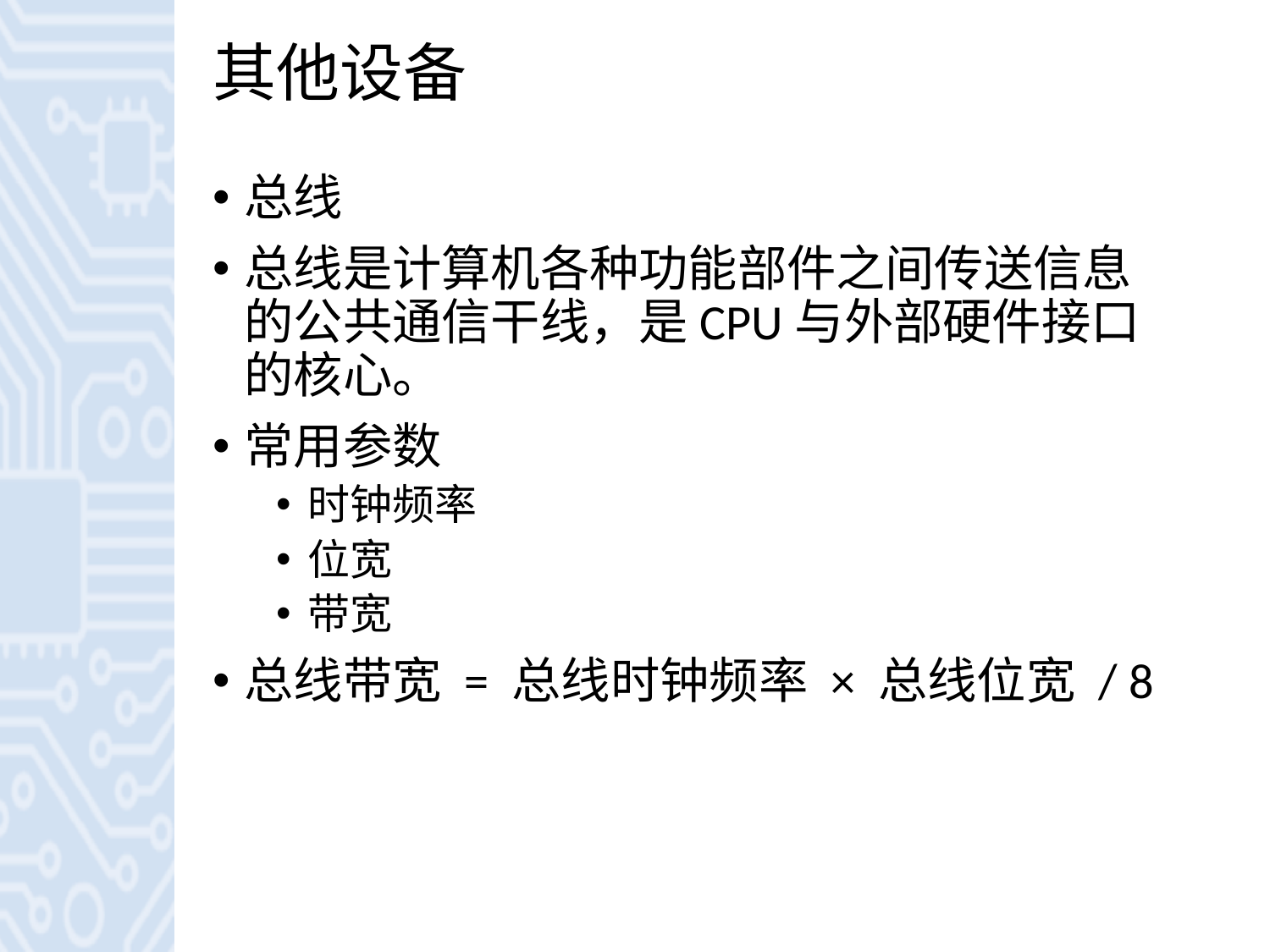

# 其他设备
总线
总线是计算机各种功能部件之间传送信息的公共通信干线，是CPU与外部硬件接口的核心。
常用参数
时钟频率
位宽
带宽
总线带宽 = 总线时钟频率 × 总线位宽 / 8